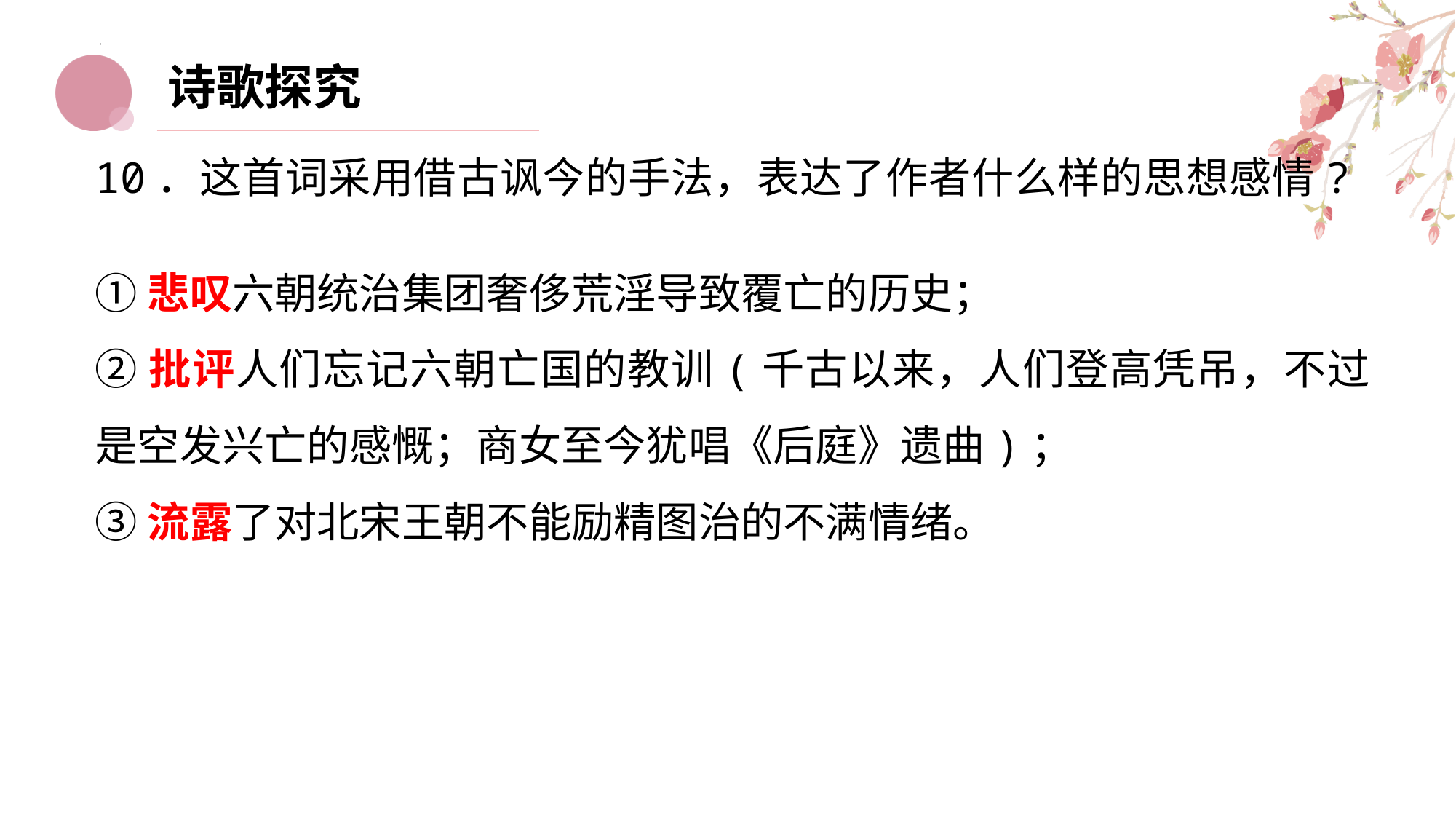

诗歌探究
10．这首词采用借古讽今的手法，表达了作者什么样的思想感情?
①悲叹六朝统治集团奢侈荒淫导致覆亡的历史；
②批评人们忘记六朝亡国的教训(千古以来，人们登高凭吊，不过是空发兴亡的感慨；商女至今犹唱《后庭》遗曲)；
③流露了对北宋王朝不能励精图治的不满情绪。